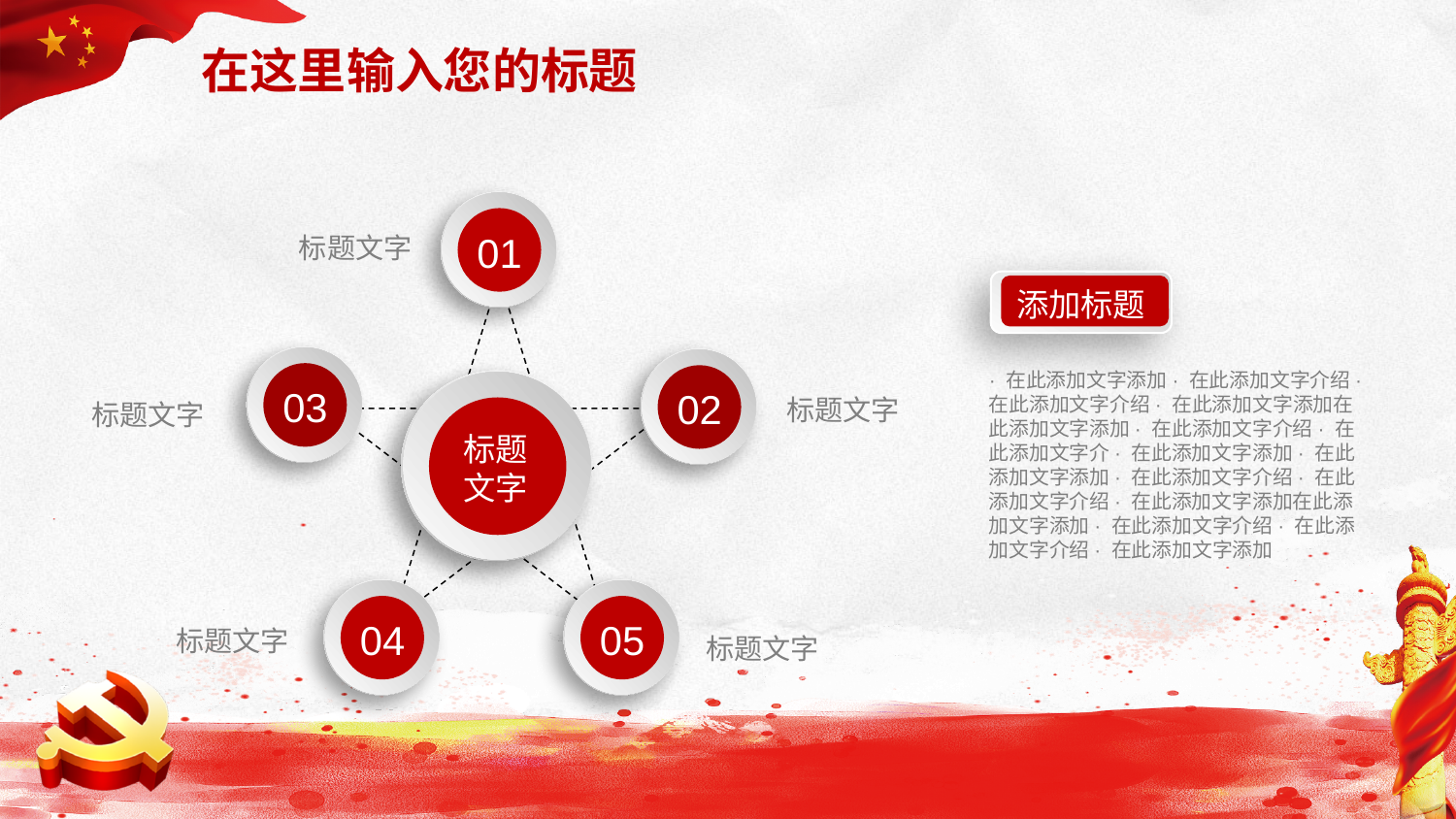

在这里输入您的标题

01
标题文字

03

02

标题
文字
标题文字
标题文字

04

05
标题文字
标题文字

添加标题
· 在此添加文字添加· 在此添加文字介绍· 在此添加文字介绍· 在此添加文字添加在此添加文字添加· 在此添加文字介绍· 在此添加文字介· 在此添加文字添加· 在此添加文字添加· 在此添加文字介绍· 在此添加文字介绍· 在此添加文字添加在此添加文字添加· 在此添加文字介绍· 在此添加文字介绍· 在此添加文字添加